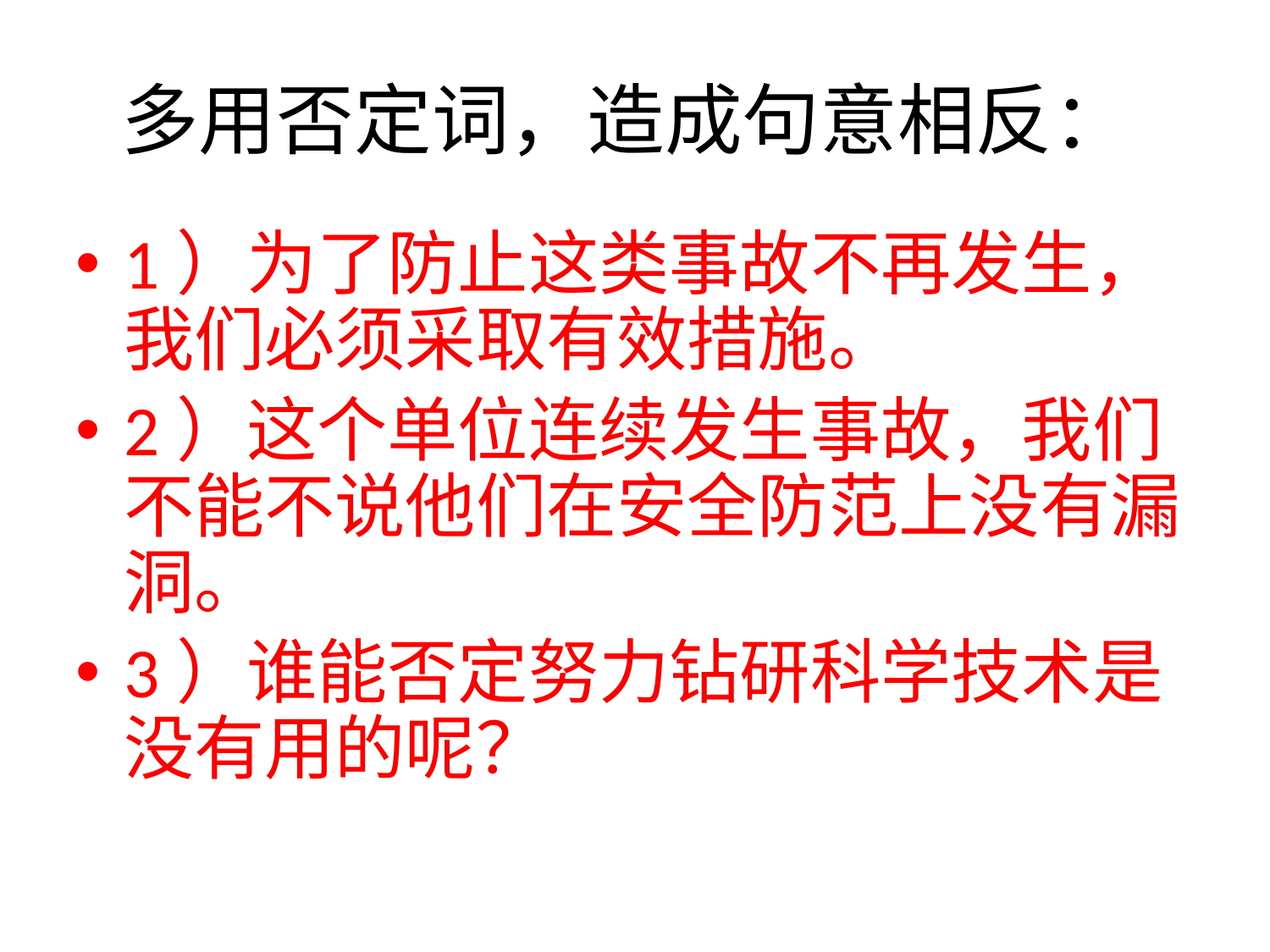

# 多用否定词，造成句意相反：
1）为了防止这类事故不再发生，我们必须采取有效措施。
2）这个单位连续发生事故，我们不能不说他们在安全防范上没有漏洞。
3）谁能否定努力钻研科学技术是没有用的呢？